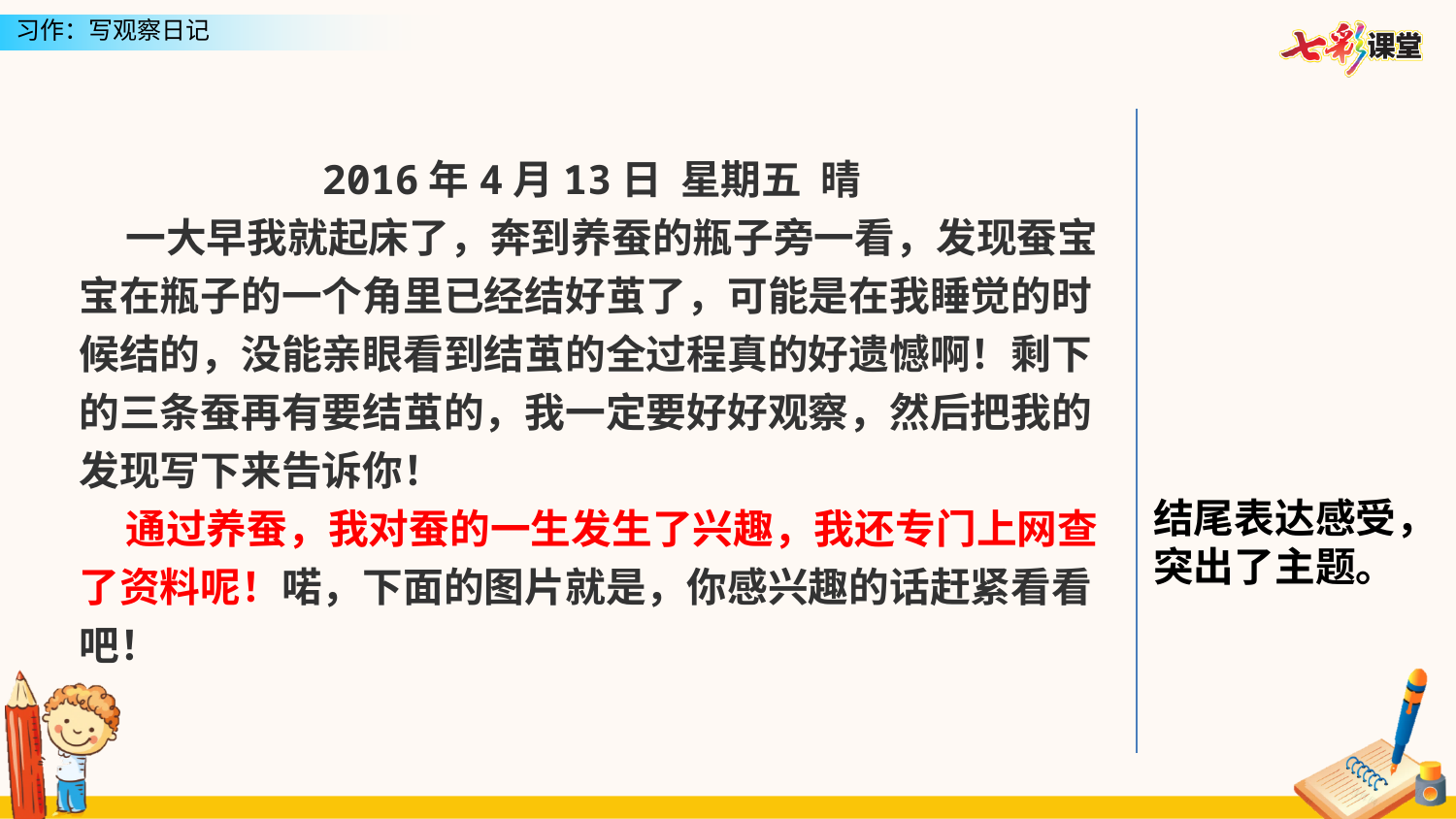

2016年4月13日  星期五  晴
    一大早我就起床了，奔到养蚕的瓶子旁一看，发现蚕宝宝在瓶子的一个角里已经结好茧了，可能是在我睡觉的时候结的，没能亲眼看到结茧的全过程真的好遗憾啊！剩下的三条蚕再有要结茧的，我一定要好好观察，然后把我的发现写下来告诉你！
    通过养蚕，我对蚕的一生发生了兴趣，我还专门上网查了资料呢！喏，下面的图片就是，你感兴趣的话赶紧看看吧！
结尾表达感受，突出了主题。